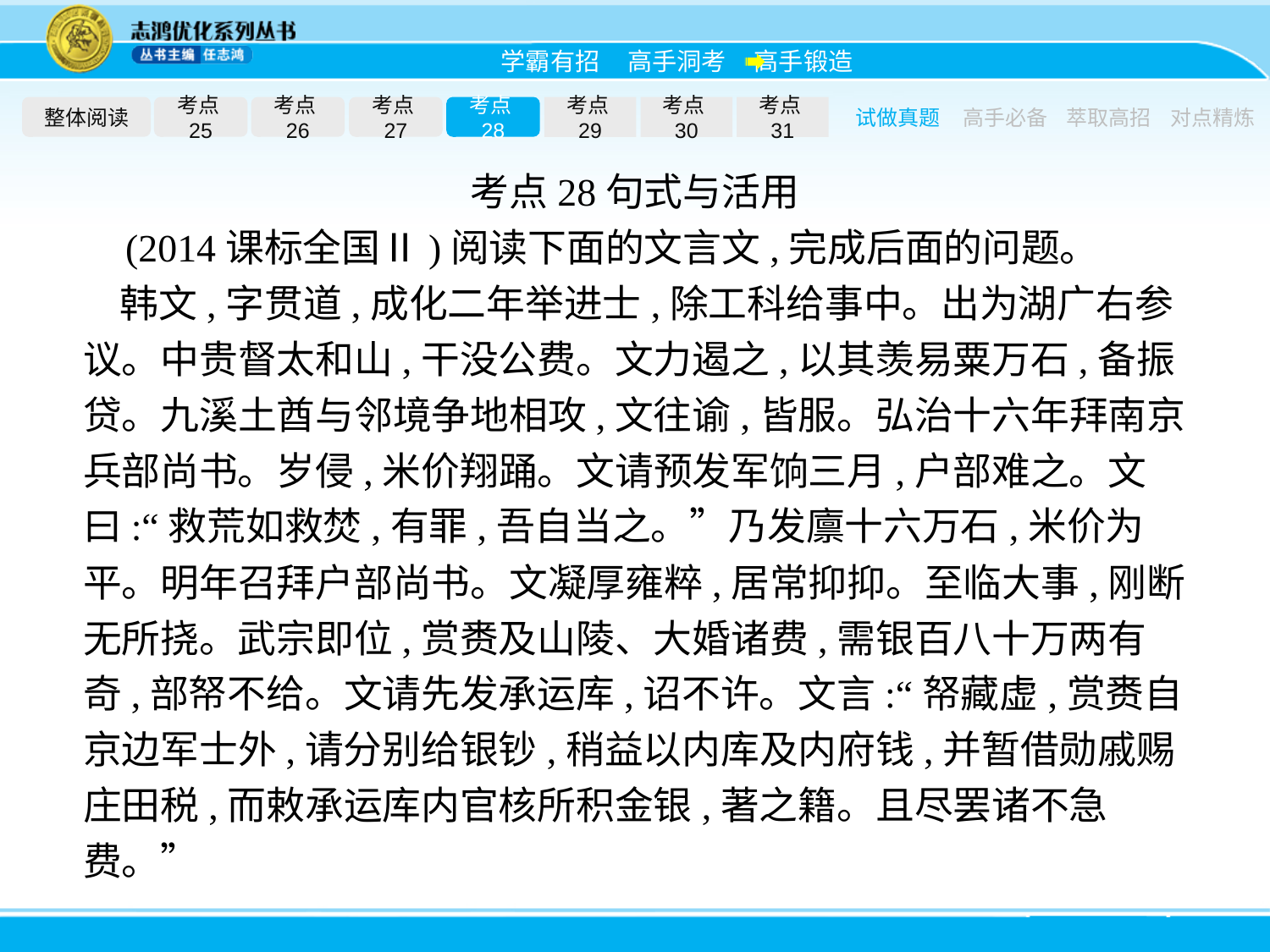

整体阅读
考点25
考点26
考点27
考点28
考点29
考点30
考点31
试做真题
高手必备
萃取高招
对点精炼
考点28句式与活用
(2014课标全国Ⅱ)阅读下面的文言文,完成后面的问题。
韩文,字贯道,成化二年举进士,除工科给事中。出为湖广右参议。中贵督太和山,干没公费。文力遏之,以其羡易粟万石,备振贷。九溪土酋与邻境争地相攻,文往谕,皆服。弘治十六年拜南京兵部尚书。岁侵,米价翔踊。文请预发军饷三月,户部难之。文曰:“救荒如救焚,有罪,吾自当之。”乃发廪十六万石,米价为平。明年召拜户部尚书。文凝厚雍粹,居常抑抑。至临大事,刚断无所挠。武宗即位,赏赉及山陵、大婚诸费,需银百八十万两有奇,部帑不给。文请先发承运库,诏不许。文言:“帑藏虚,赏赉自京边军士外,请分别给银钞,稍益以内库及内府钱,并暂借勋戚赐庄田税,而敕承运库内官核所积金银,著之籍。且尽罢诸不急费。”